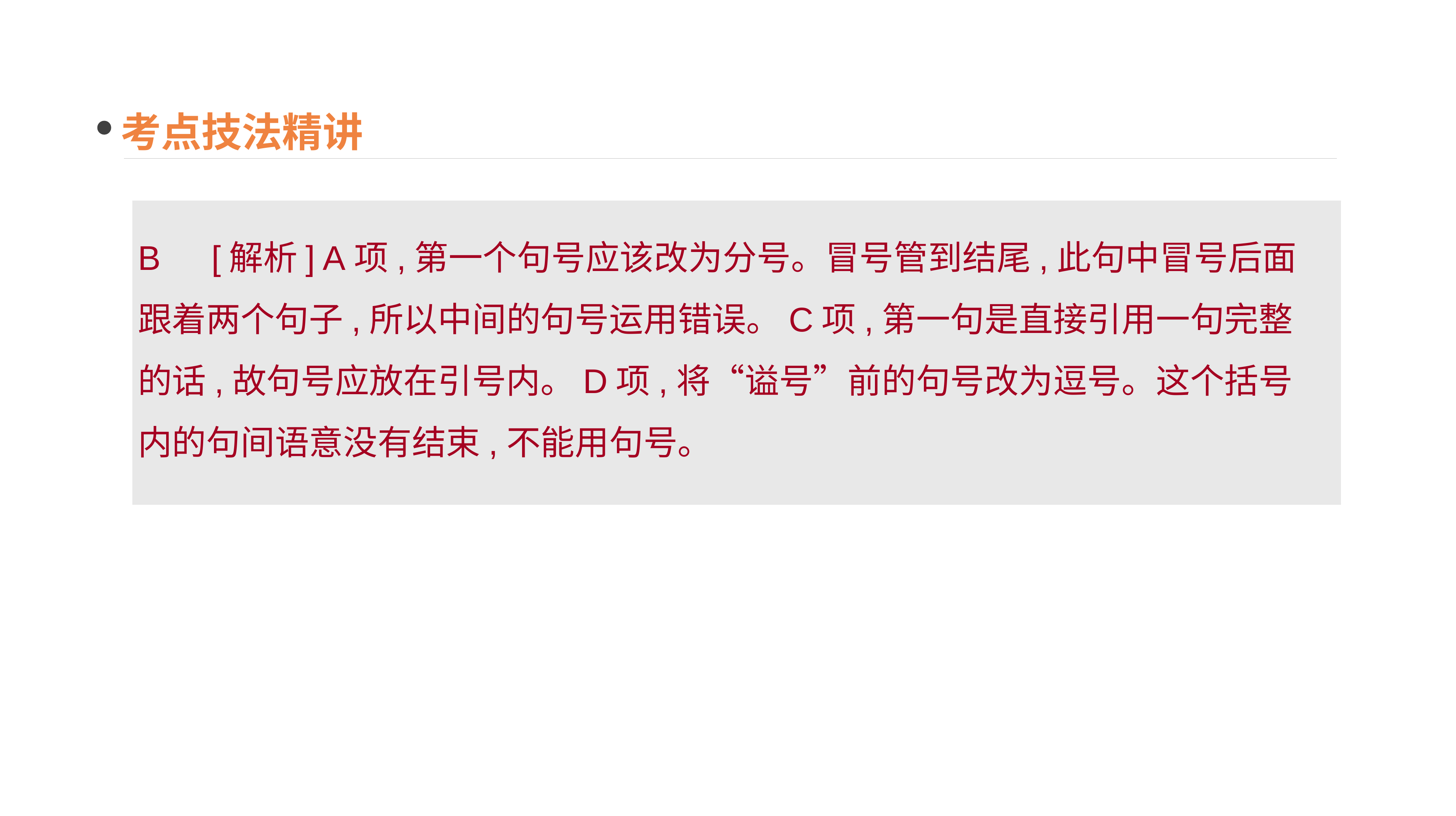

考点技法精讲

B　[解析] A项,第一个句号应该改为分号。冒号管到结尾,此句中冒号后面跟着两个句子,所以中间的句号运用错误。C项,第一句是直接引用一句完整的话,故句号应放在引号内。D项,将“谥号”前的句号改为逗号。这个括号内的句间语意没有结束,不能用句号。